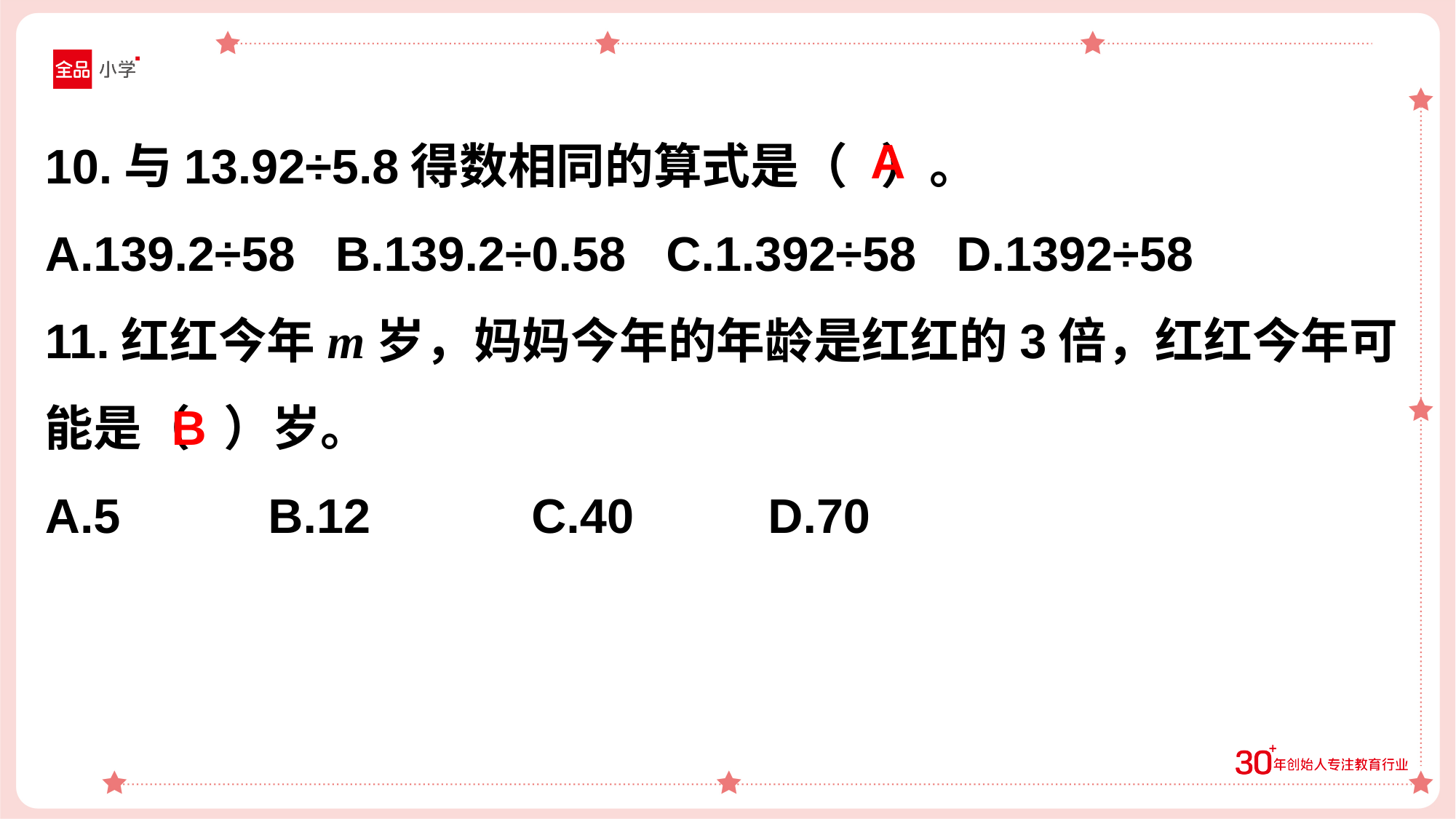

10.与13.92÷5.8得数相同的算式是（   ）。
A.139.2÷58   B.139.2÷0.58   C.1.392÷58   D.1392÷58
11.红红今年m岁，妈妈今年的年龄是红红的3倍，红红今年可能是（   ）岁。
A.5           B.12            C.40          D.70
A
B